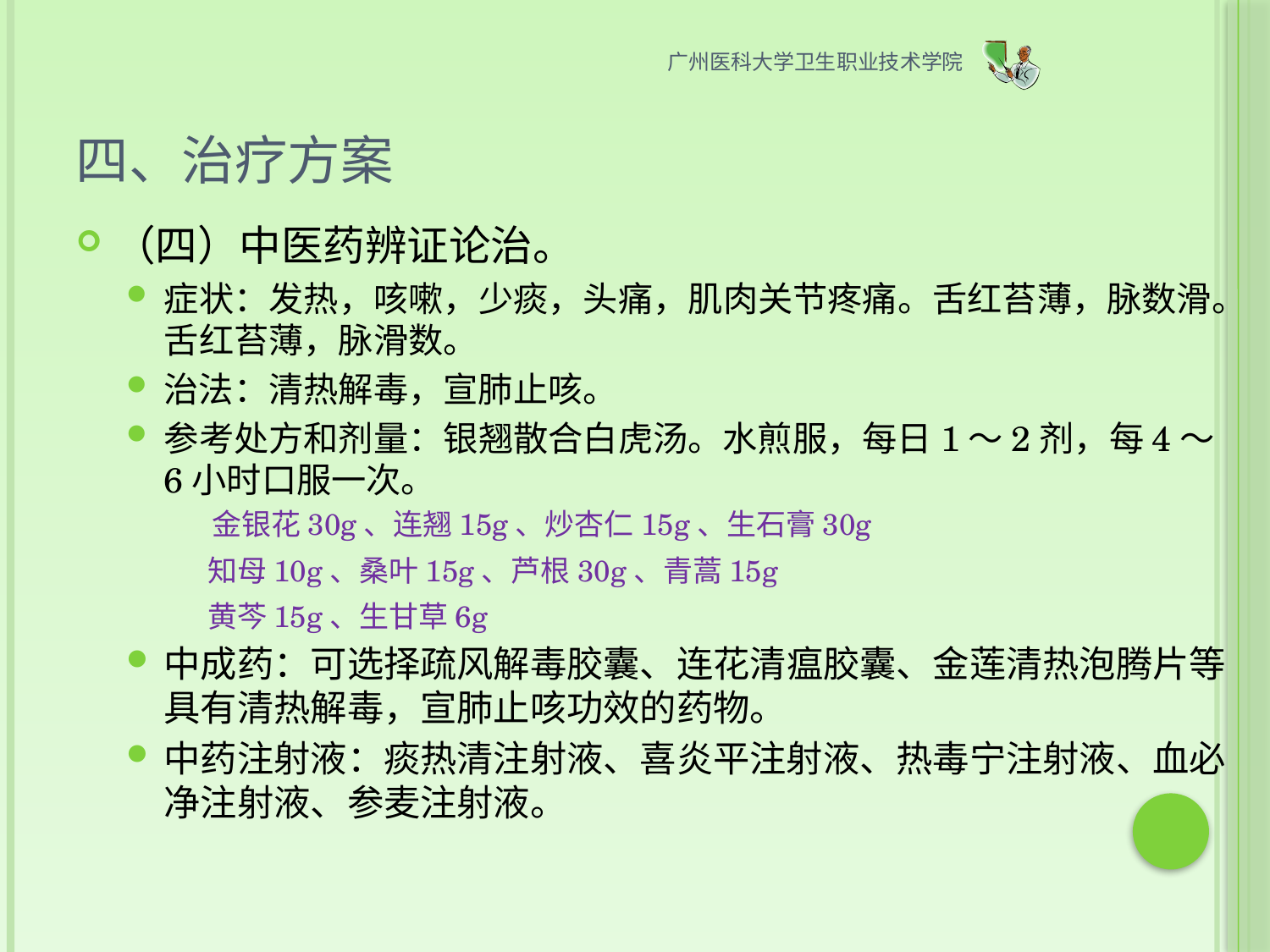

广州医科大学卫生职业技术学院
# 四、治疗方案
（四）中医药辨证论治。
症状：发热，咳嗽，少痰，头痛，肌肉关节疼痛。舌红苔薄，脉数滑。舌红苔薄，脉滑数。
治法：清热解毒，宣肺止咳。
参考处方和剂量：银翘散合白虎汤。水煎服，每日1～2剂，每4～6小时口服一次。
            金银花30g、连翘15g、炒杏仁15g、生石膏30g
                   知母10g、桑叶15g、芦根30g、青蒿15g
                   黄芩15g、生甘草6g
中成药：可选择疏风解毒胶囊、连花清瘟胶囊、金莲清热泡腾片等具有清热解毒，宣肺止咳功效的药物。
中药注射液：痰热清注射液、喜炎平注射液、热毒宁注射液、血必净注射液、参麦注射液。